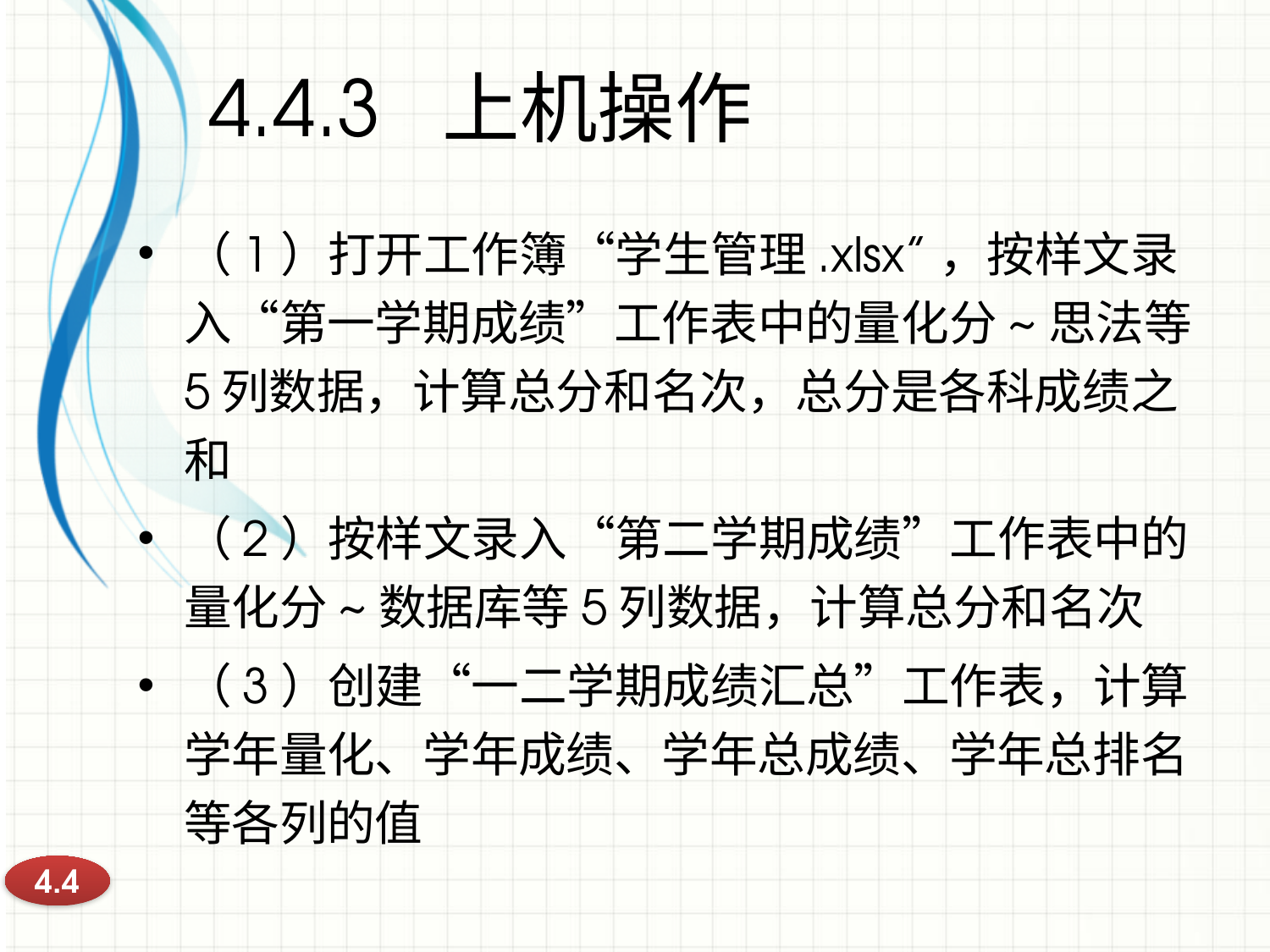

# 4.4.3  上机操作
（1）打开工作簿“学生管理.xlsx”，按样文录入“第一学期成绩”工作表中的量化分~思法等5列数据，计算总分和名次，总分是各科成绩之和
（2）按样文录入“第二学期成绩”工作表中的量化分~数据库等5列数据，计算总分和名次
（3）创建“一二学期成绩汇总”工作表，计算学年量化、学年成绩、学年总成绩、学年总排名等各列的值